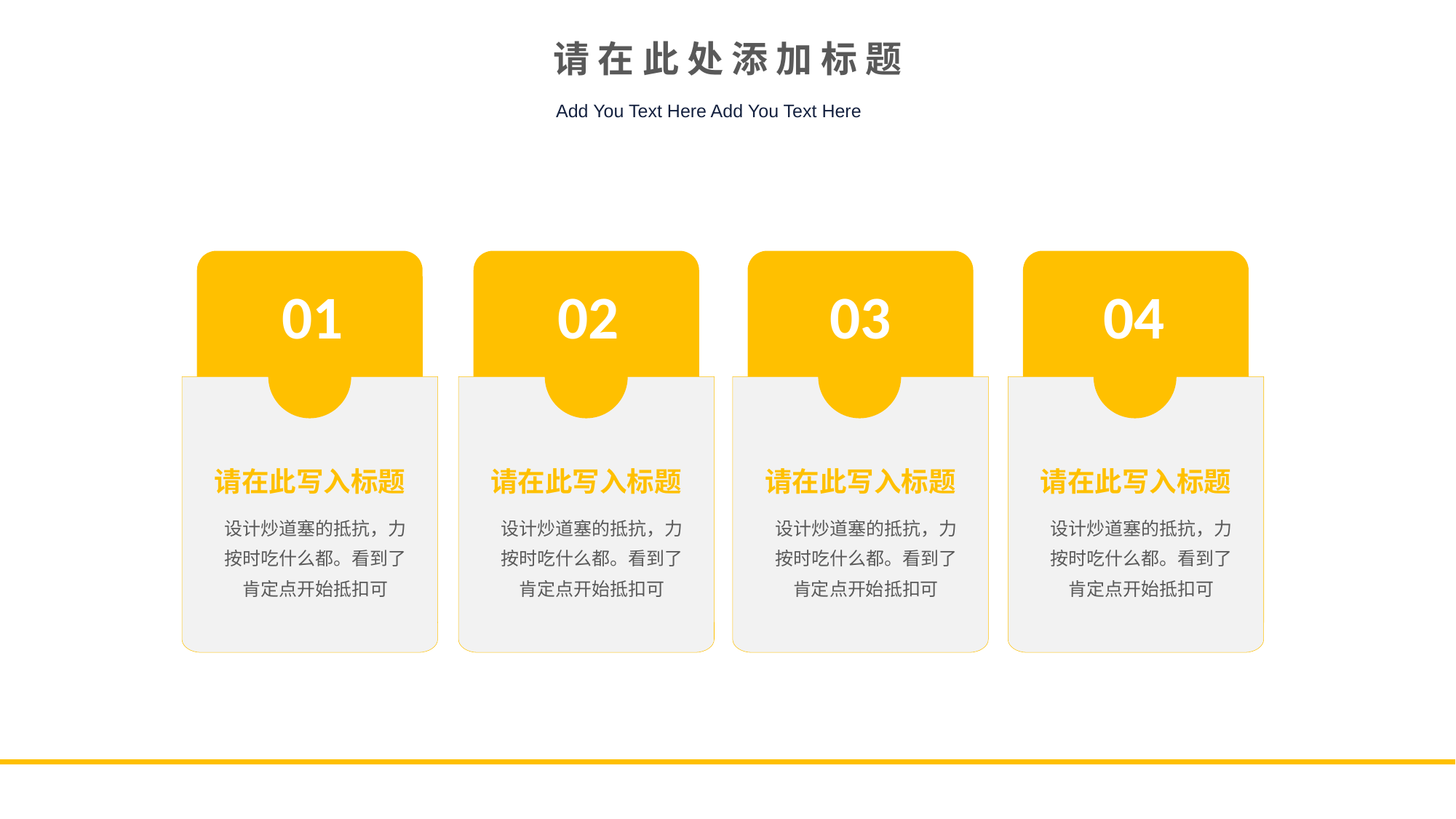

请 在 此 处 添 加 标 题
Add You Text Here Add You Text Here

01
02
03
04

请在此写入标题
设计炒道塞的抵抗，力按时吃什么都。看到了肯定点开始抵扣可
请在此写入标题
设计炒道塞的抵抗，力按时吃什么都。看到了肯定点开始抵扣可
请在此写入标题
设计炒道塞的抵抗，力按时吃什么都。看到了肯定点开始抵扣可
请在此写入标题
设计炒道塞的抵抗，力按时吃什么都。看到了肯定点开始抵扣可